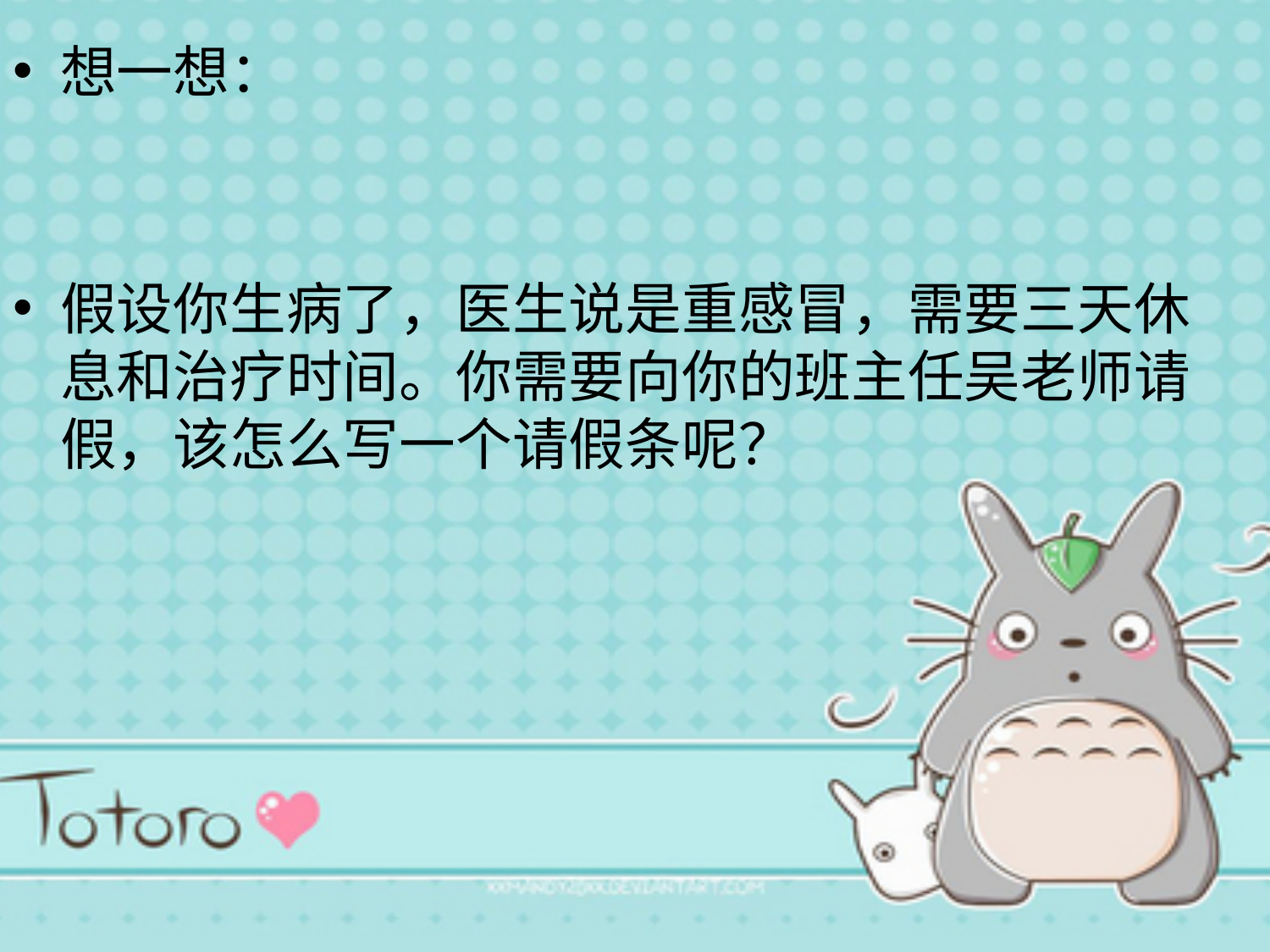

想一想：

假设你生病了，医生说是重感冒，需要三天休息和治疗时间。你需要向你的班主任吴老师请假，该怎么写一个请假条呢？